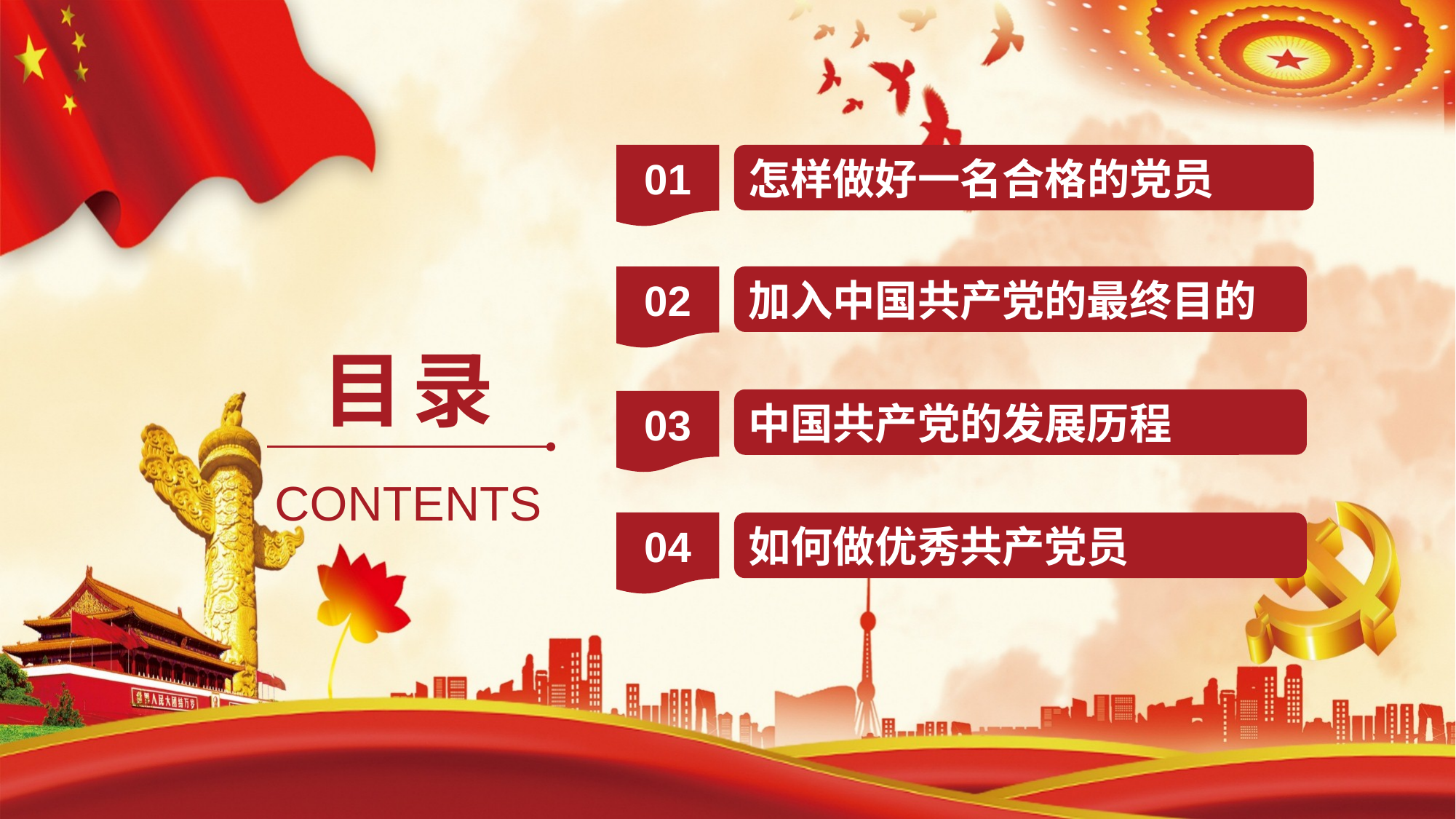

01
怎样做好一名合格的党员
02
加入中国共产党的最终目的
目录
中国共产党的发展历程
03
CONTENTS
04
如何做优秀共产党员